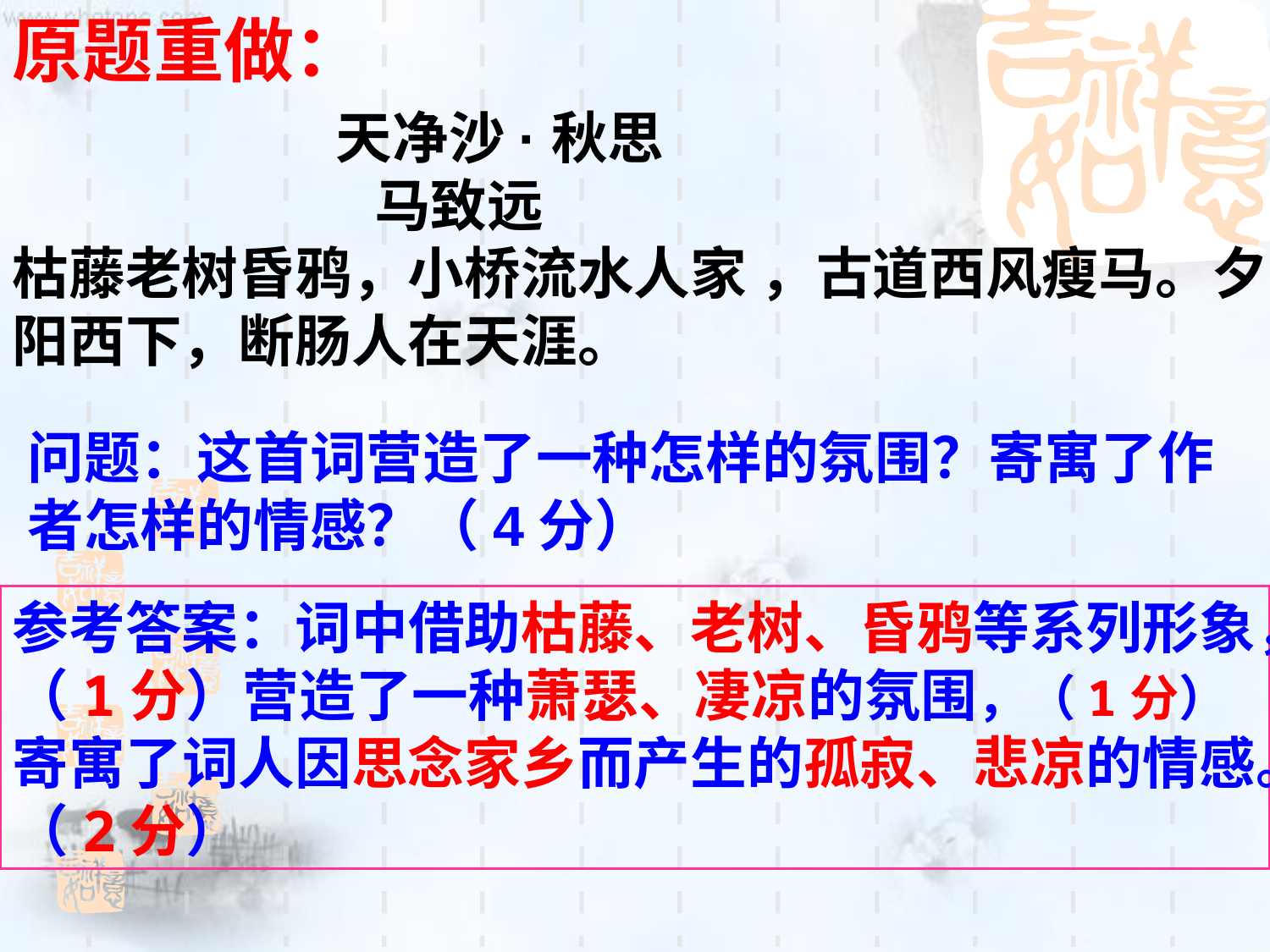

原题重做：
                        天净沙·秋思
                           马致远
枯藤老树昏鸦，小桥流水人家 ，古道西风瘦马。夕阳西下，断肠人在天涯。
问题：这首词营造了一种怎样的氛围？寄寓了作者怎样的情感？（4分）
参考答案：词中借助枯藤、老树、昏鸦等系列形象，（1分）营造了一种萧瑟、凄凉的氛围，（1分）寄寓了词人因思念家乡而产生的孤寂、悲凉的情感。（2分）